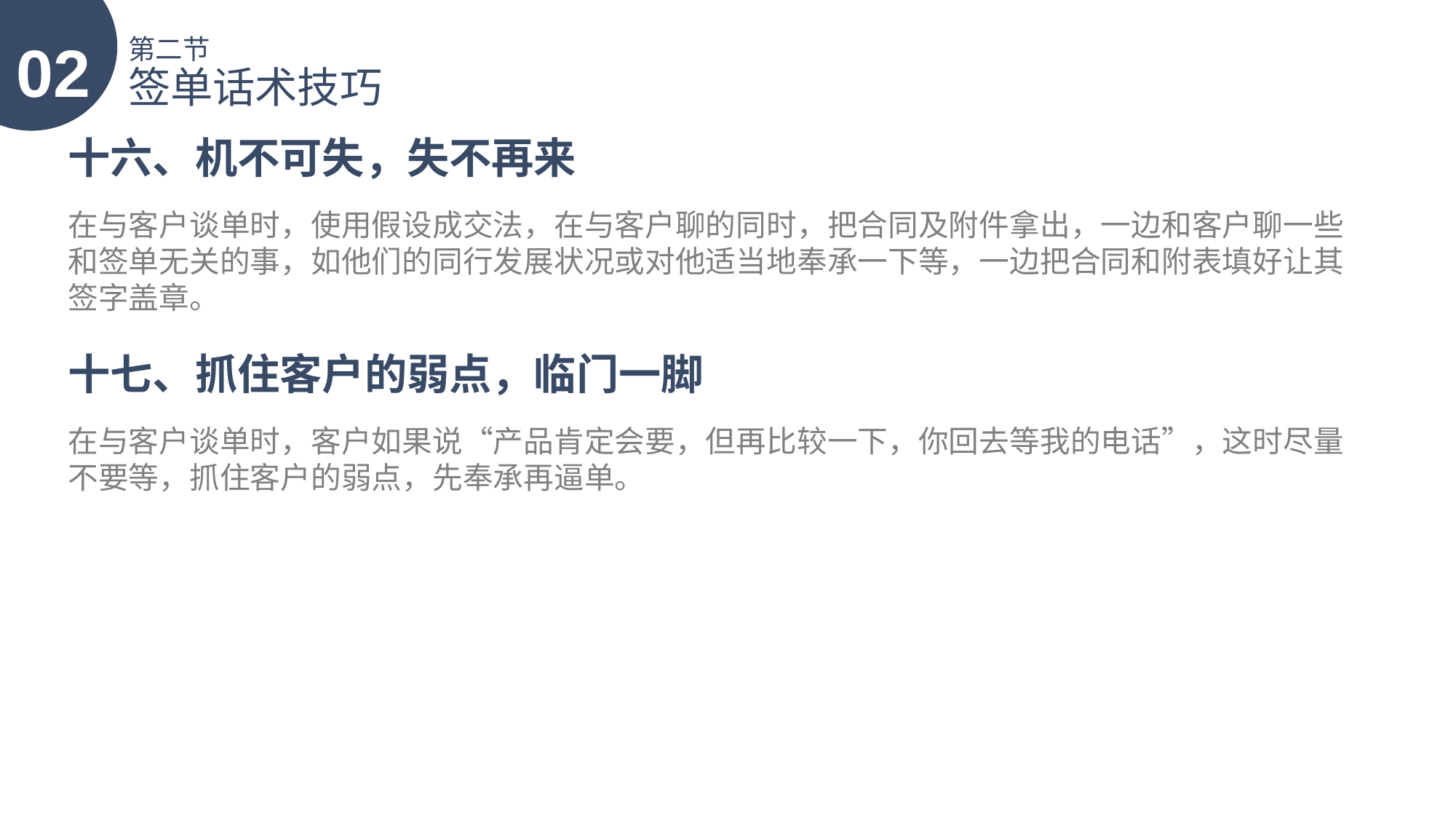

02
第二节
签单话术技巧
十六、机不可失，失不再来
在与客户谈单时，使用假设成交法，在与客户聊的同时，把合同及附件拿出，一边和客户聊一些和签单无关的事，如他们的同行发展状况或对他适当地奉承一下等，一边把合同和附表填好让其签字盖章。
十七、抓住客户的弱点，临门一脚
在与客户谈单时，客户如果说“产品肯定会要，但再比较一下，你回去等我的电话”，这时尽量不要等，抓住客户的弱点，先奉承再逼单。